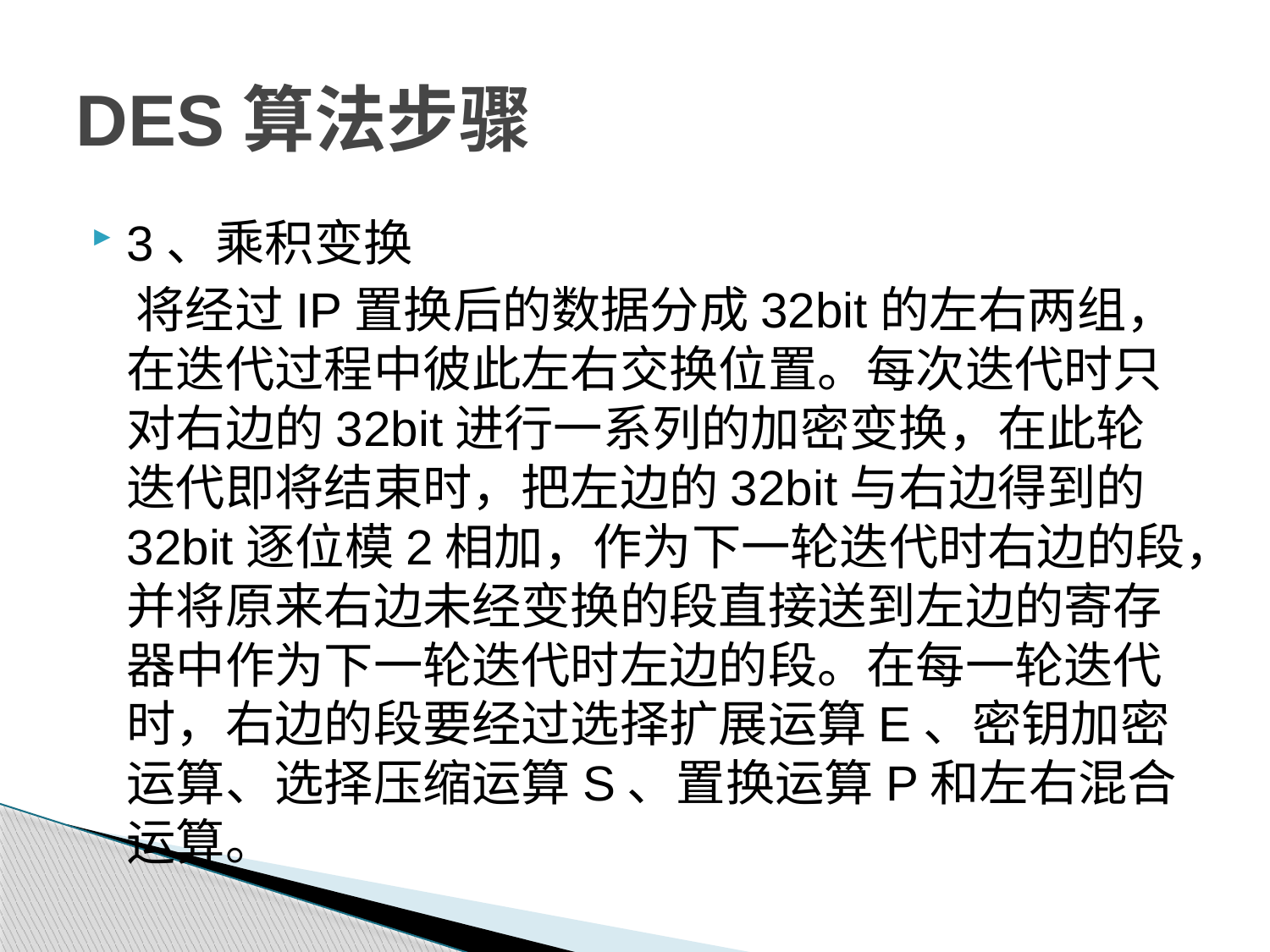

# DES算法步骤
3、乘积变换
   将经过IP置换后的数据分成32bit的左右两组，在迭代过程中彼此左右交换位置。每次迭代时只对右边的32bit进行一系列的加密变换，在此轮迭代即将结束时，把左边的32bit与右边得到的32bit逐位模2相加，作为下一轮迭代时右边的段，并将原来右边未经变换的段直接送到左边的寄存器中作为下一轮迭代时左边的段。在每一轮迭代时，右边的段要经过选择扩展运算E、密钥加密运算、选择压缩运算S、置换运算P和左右混合运算。